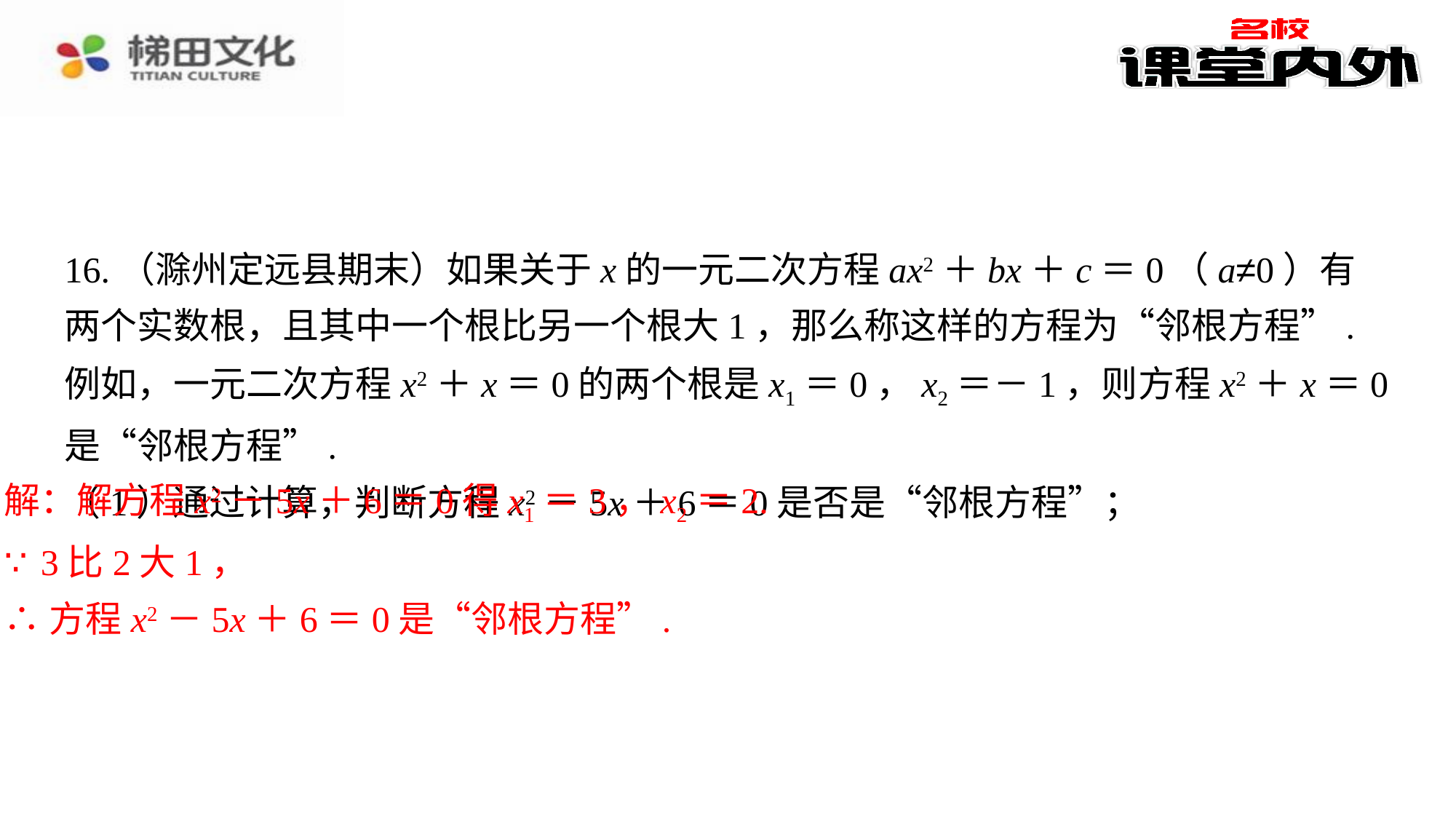

16.（滁州定远县期末）如果关于x的一元二次方程ax2＋bx＋c＝0（a≠0）有两个实数根，且其中一个根比另一个根大1，那么称这样的方程为“邻根方程”.例如，一元二次方程x2＋x＝0的两个根是x1＝0，x2＝－1，则方程x2＋x＝0是“邻根方程”.
（1）通过计算，判断方程x2－5x＋6＝0是否是“邻根方程”；
解：解方程x2－5x＋6＝0得x1＝3，x2＝2.
∵3比2大1，
∴方程x2－5x＋6＝0是“邻根方程”.